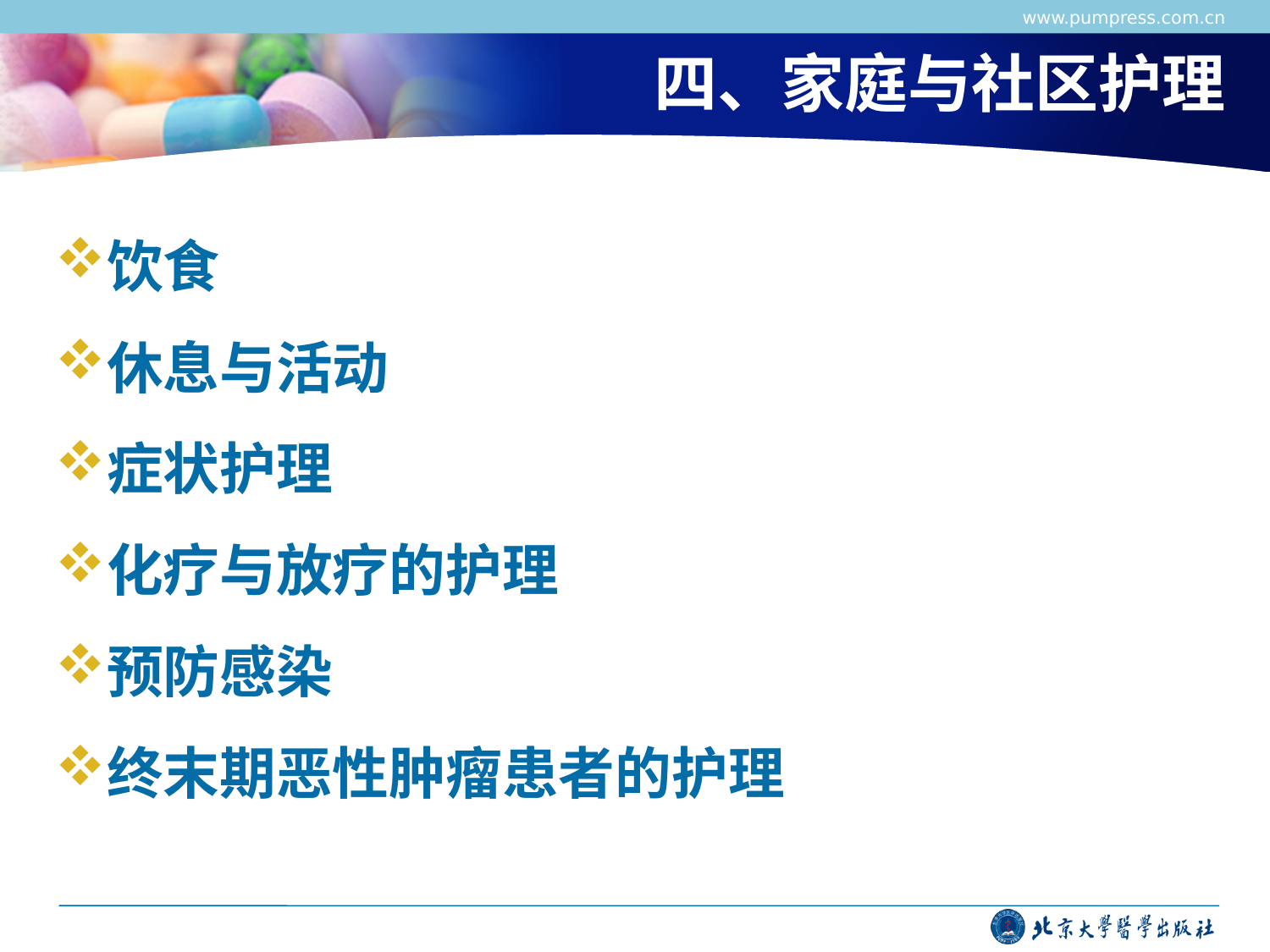

www.pumpress.com.cn
# 四、家庭与社区护理
饮食
休息与活动
症状护理
化疗与放疗的护理
预防感染
终末期恶性肿瘤患者的护理